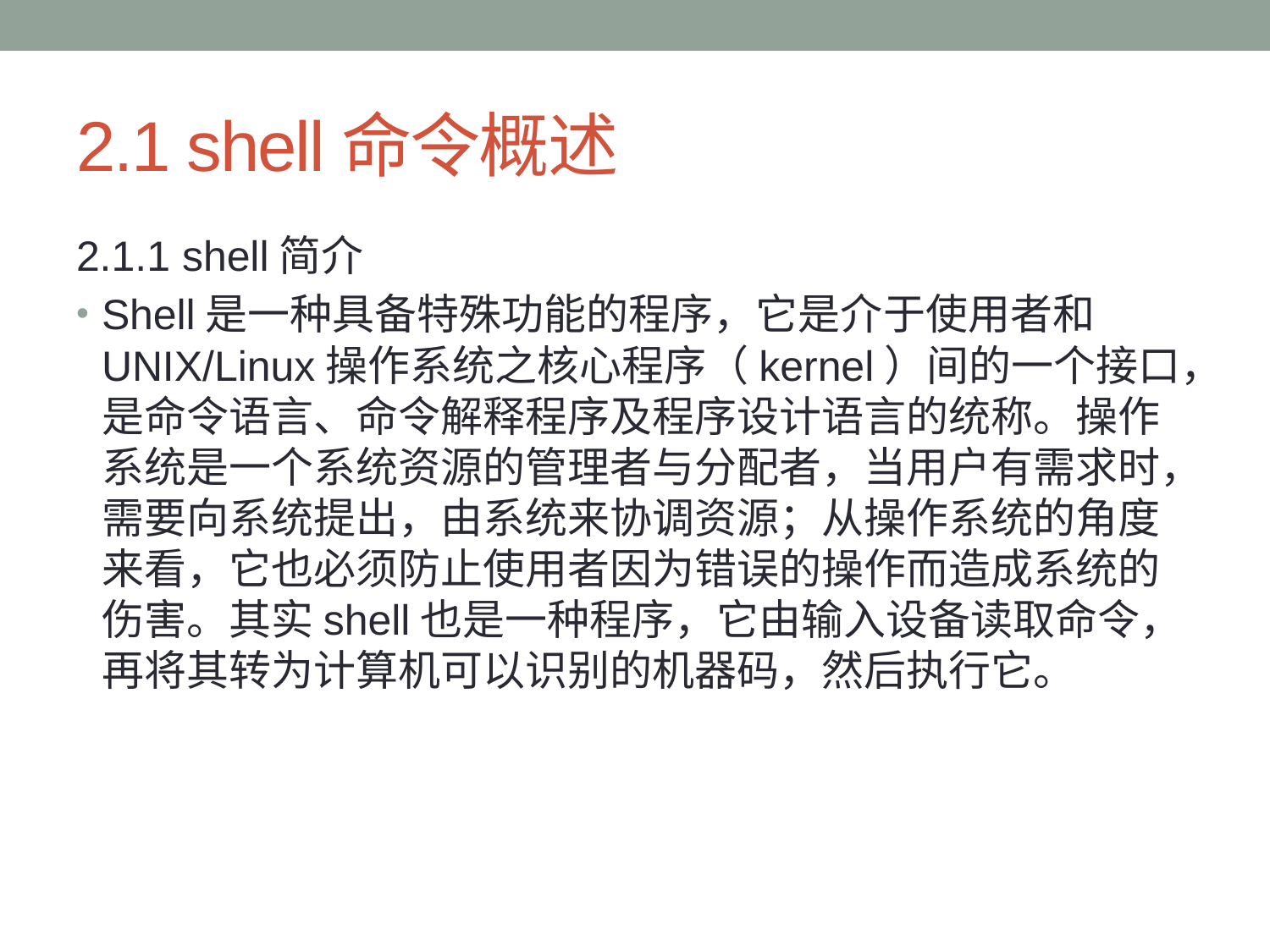

# 2.1 shell命令概述
2.1.1 shell简介
Shell是一种具备特殊功能的程序，它是介于使用者和UNIX/Linux操作系统之核心程序（kernel）间的一个接口，是命令语言、命令解释程序及程序设计语言的统称。操作系统是一个系统资源的管理者与分配者，当用户有需求时，需要向系统提出，由系统来协调资源；从操作系统的角度来看，它也必须防止使用者因为错误的操作而造成系统的伤害。其实shell也是一种程序，它由输入设备读取命令，再将其转为计算机可以识别的机器码，然后执行它。